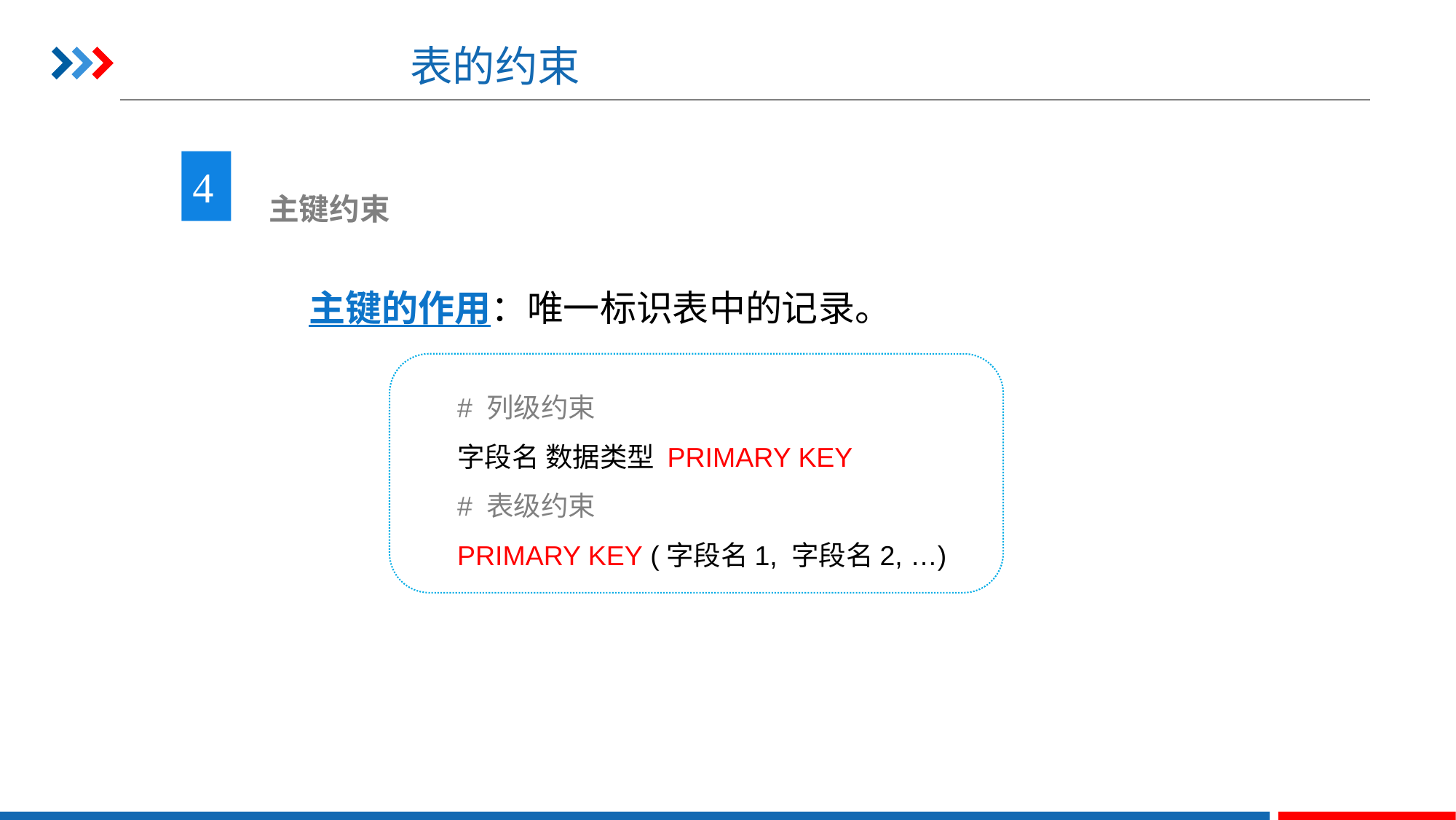

# 表的约束

4
  主键约束
主键的作用：唯一标识表中的记录。

# 列级约束
字段名 数据类型 PRIMARY KEY
# 表级约束
PRIMARY KEY (字段名1, 字段名2, …)